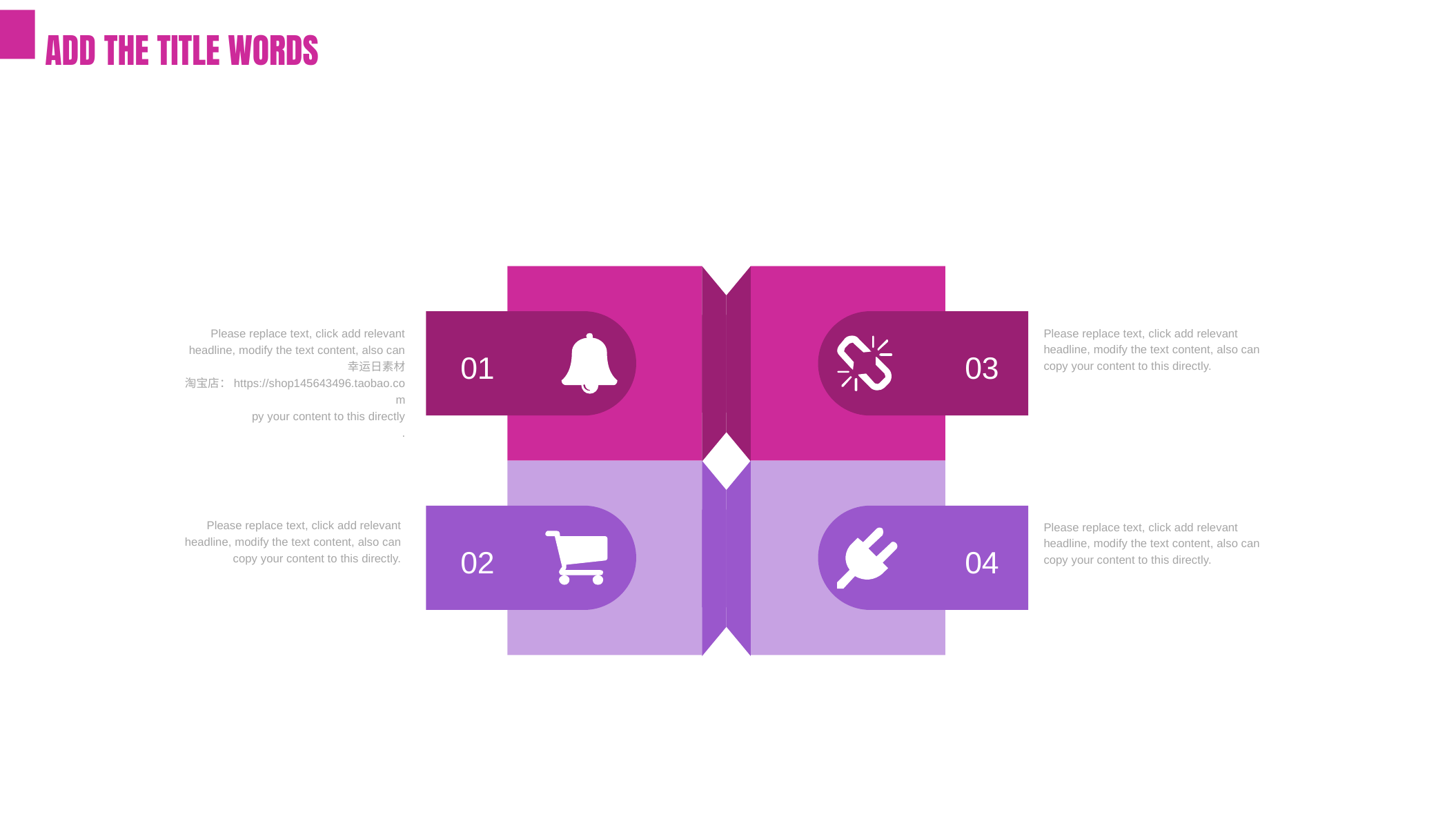

ADD THE TITLE WORDS

Please replace text, click add relevant headline, modify the text content, also can copy your content to this directly.
Please replace text, click add relevant headline, modify the text content, also can 幸运日素材 淘宝店：https://shop145643496.taobao.com
py your content to this directly
.

01
03

Please replace text, click add relevant headline, modify the text content, also can copy your content to this directly.
Please replace text, click add relevant headline, modify the text content, also can copy your content to this directly.

02
04